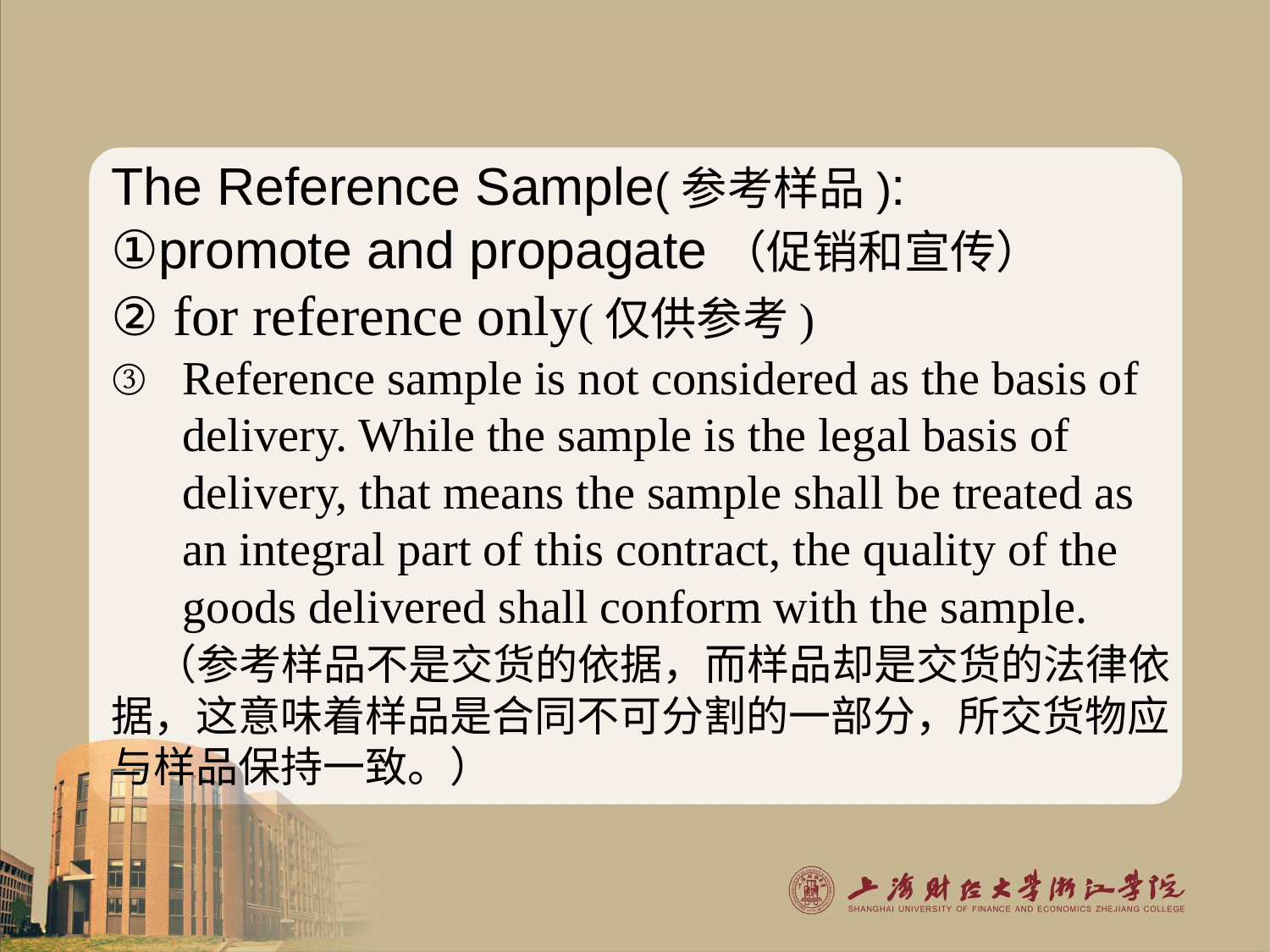

The Reference Sample(参考样品):
①promote and propagate（促销和宣传）
② for reference only(仅供参考)
Reference sample is not considered as the basis of delivery. While the sample is the legal basis of delivery, that means the sample shall be treated as an integral part of this contract, the quality of the goods delivered shall conform with the sample.
   （参考样品不是交货的依据，而样品却是交货的法律依据，这意味着样品是合同不可分割的一部分，所交货物应与样品保持一致。）